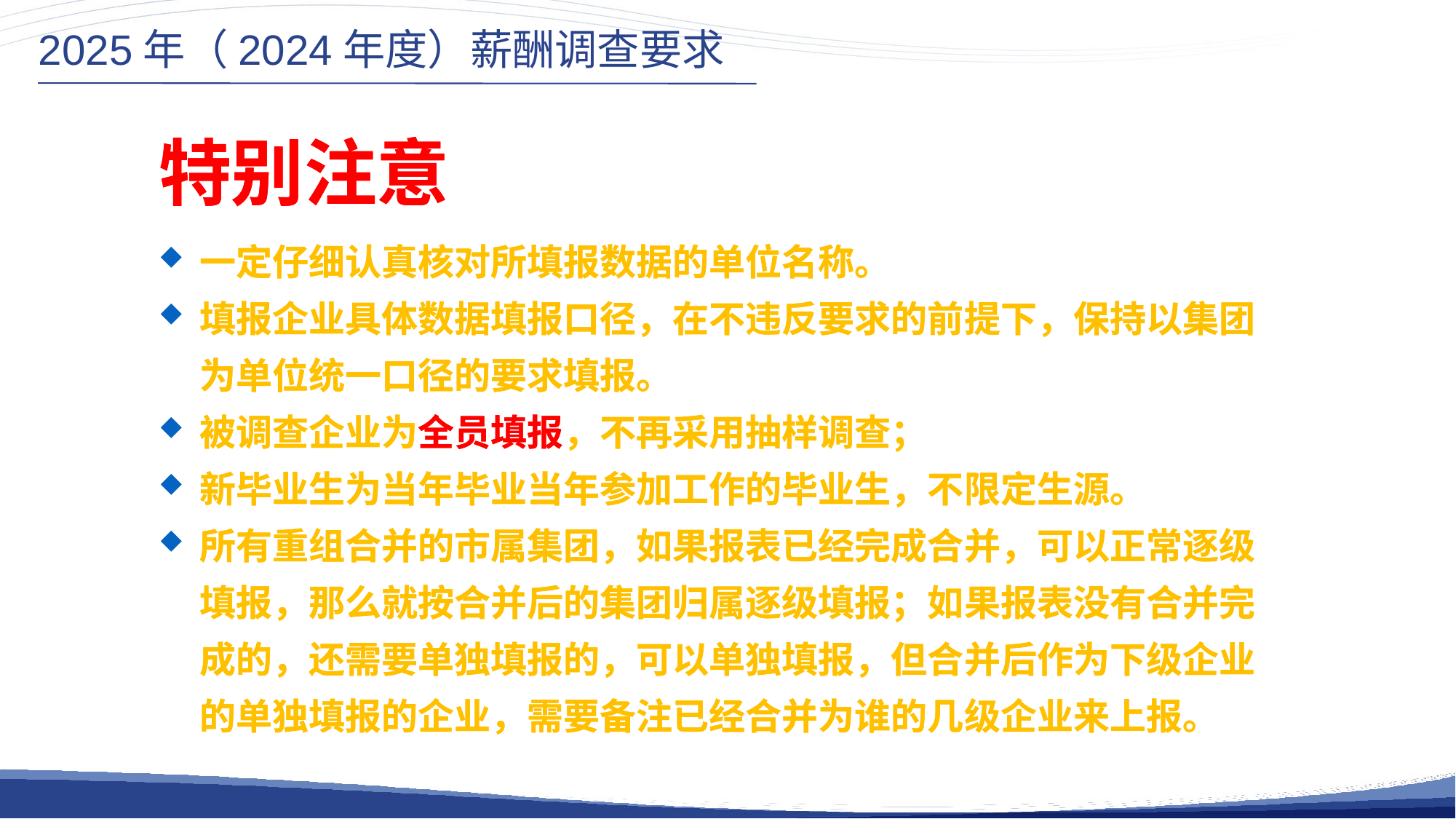

2025年（2024年度）薪酬调查要求
特别注意
特别注意
一定仔细认真核对所填报数据的单位名称。
填报企业具体数据填报口径，在不违反要求的前提下，保持以集团为单位统一口径的要求填报。
被调查企业为全员填报，不再采用抽样调查；
新毕业生为当年毕业当年参加工作的毕业生，不限定生源。
所有重组合并的市属集团，如果报表已经完成合并，可以正常逐级填报，那么就按合并后的集团归属逐级填报；如果报表没有合并完成的，还需要单独填报的，可以单独填报，但合并后作为下级企业的单独填报的企业，需要备注已经合并为谁的几级企业来上报。
一定仔细认真核对所填报数据的单位名称。
填报企业具体数据填报口径，在不违反要求的前提下，保持以集团为单位统一口径的要求填报。
被调查企业为全员填报，不再采用抽样调查；
新毕业生为当年毕业当年参加工作的毕业生，不限定生源。
所有重组合并的市属集团，如果报表已经完成合并，可以正常逐级填报，那么就按合并后的集团归属逐级填报；如果报表没有合并完成的，还需要单独填报的，可以单独填报，但合并后作为下级企业的单独填报的企业，需要备注已经合并为谁的几级企业来上报。